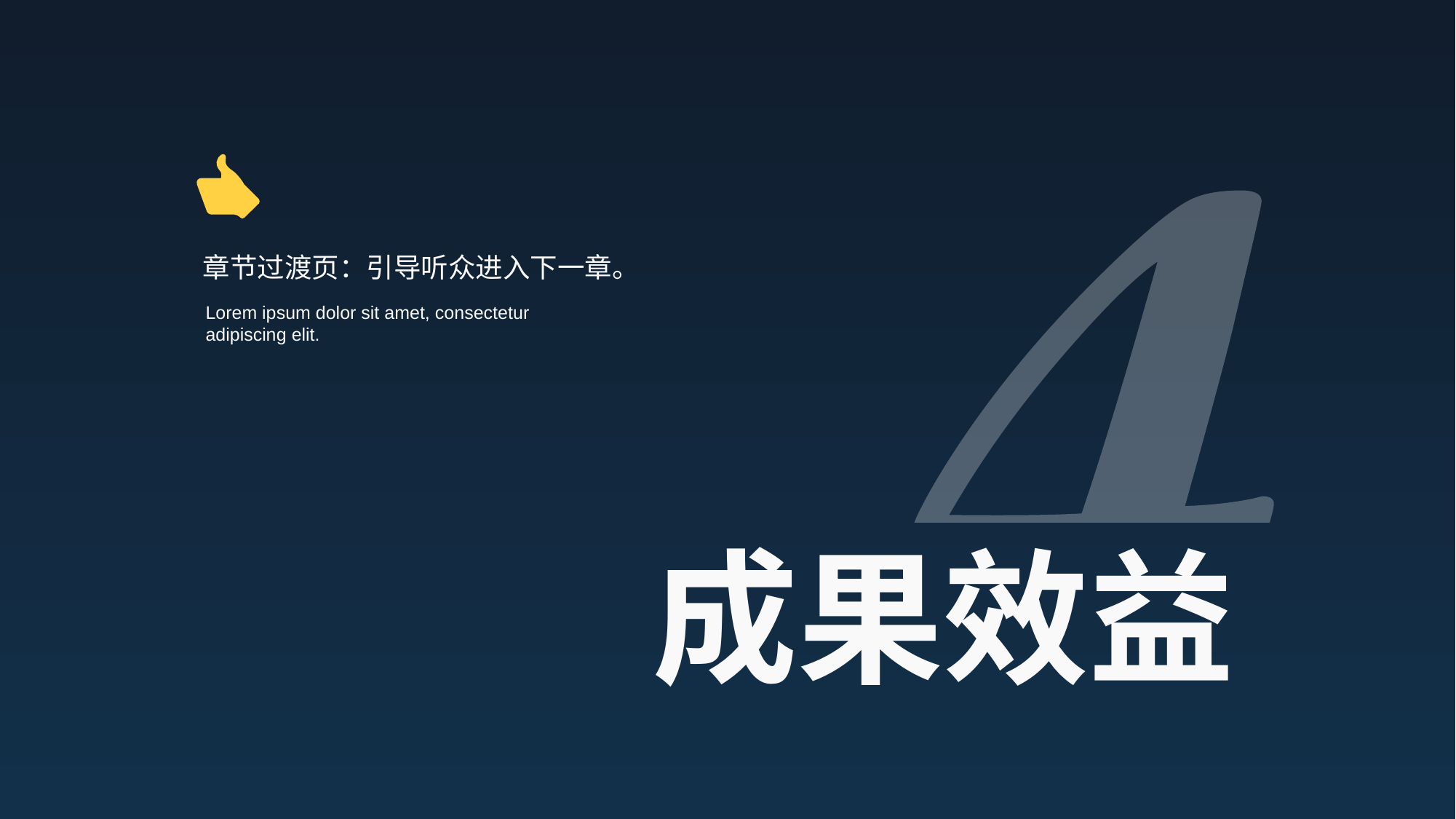

章节过渡页：引导听众进入下一章。
Lorem ipsum dolor sit amet, consectetur adipiscing elit.
成果效益